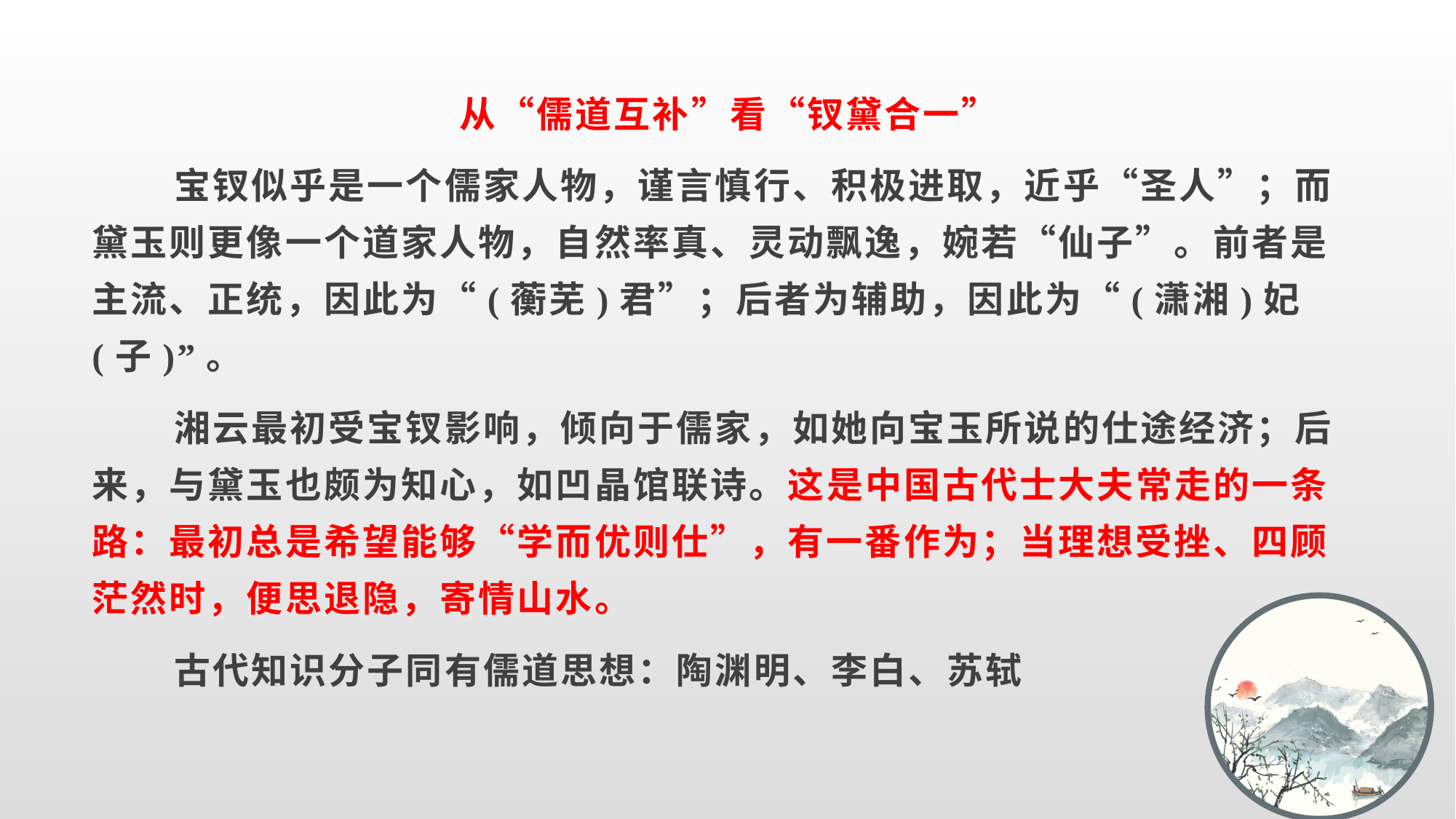

从“儒道互补”看“钗黛合一”
       宝钗似乎是一个儒家人物，谨言慎行、积极进取，近乎“圣人”；而黛玉则更像一个道家人物，自然率真、灵动飘逸，婉若“仙子”。前者是主流、正统，因此为“(蘅芜)君”；后者为辅助，因此为“(潇湘)妃(子)”。
       湘云最初受宝钗影响，倾向于儒家，如她向宝玉所说的仕途经济；后来，与黛玉也颇为知心，如凹晶馆联诗。这是中国古代士大夫常走的一条路：最初总是希望能够“学而优则仕”，有一番作为；当理想受挫、四顾茫然时，便思退隐，寄情山水。
       古代知识分子同有儒道思想：陶渊明、李白、苏轼